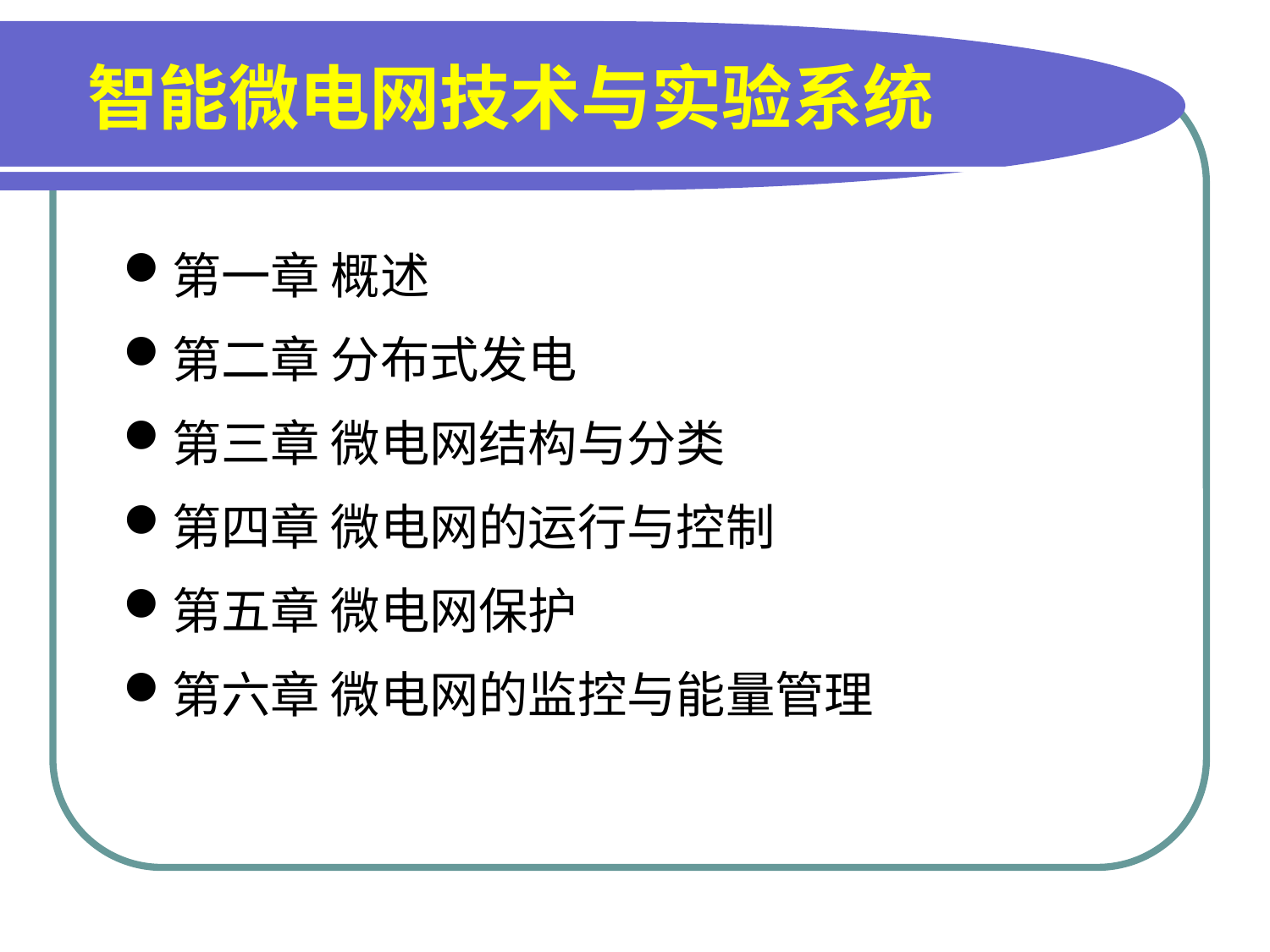

# 智能微电网技术与实验系统
第一章 概述
第二章 分布式发电
第三章 微电网结构与分类
第四章 微电网的运行与控制
第五章 微电网保护
第六章 微电网的监控与能量管理

2